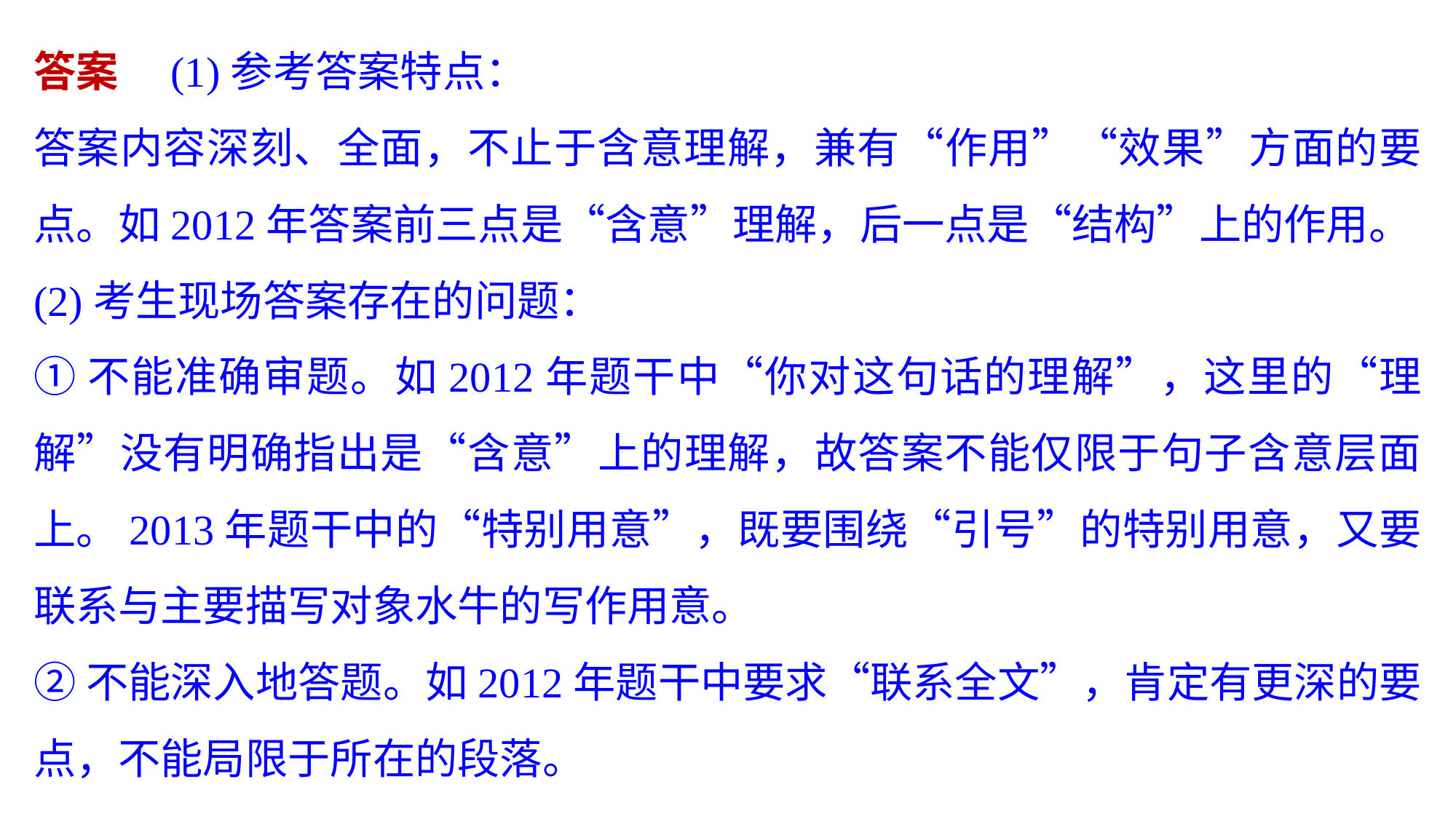

答案　(1)参考答案特点：
答案内容深刻、全面，不止于含意理解，兼有“作用”“效果”方面的要点。如2012年答案前三点是“含意”理解，后一点是“结构”上的作用。
(2)考生现场答案存在的问题：
①不能准确审题。如2012年题干中“你对这句话的理解”，这里的“理解”没有明确指出是“含意”上的理解，故答案不能仅限于句子含意层面上。2013年题干中的“特别用意”，既要围绕“引号”的特别用意，又要联系与主要描写对象水牛的写作用意。
②不能深入地答题。如2012年题干中要求“联系全文”，肯定有更深的要点，不能局限于所在的段落。